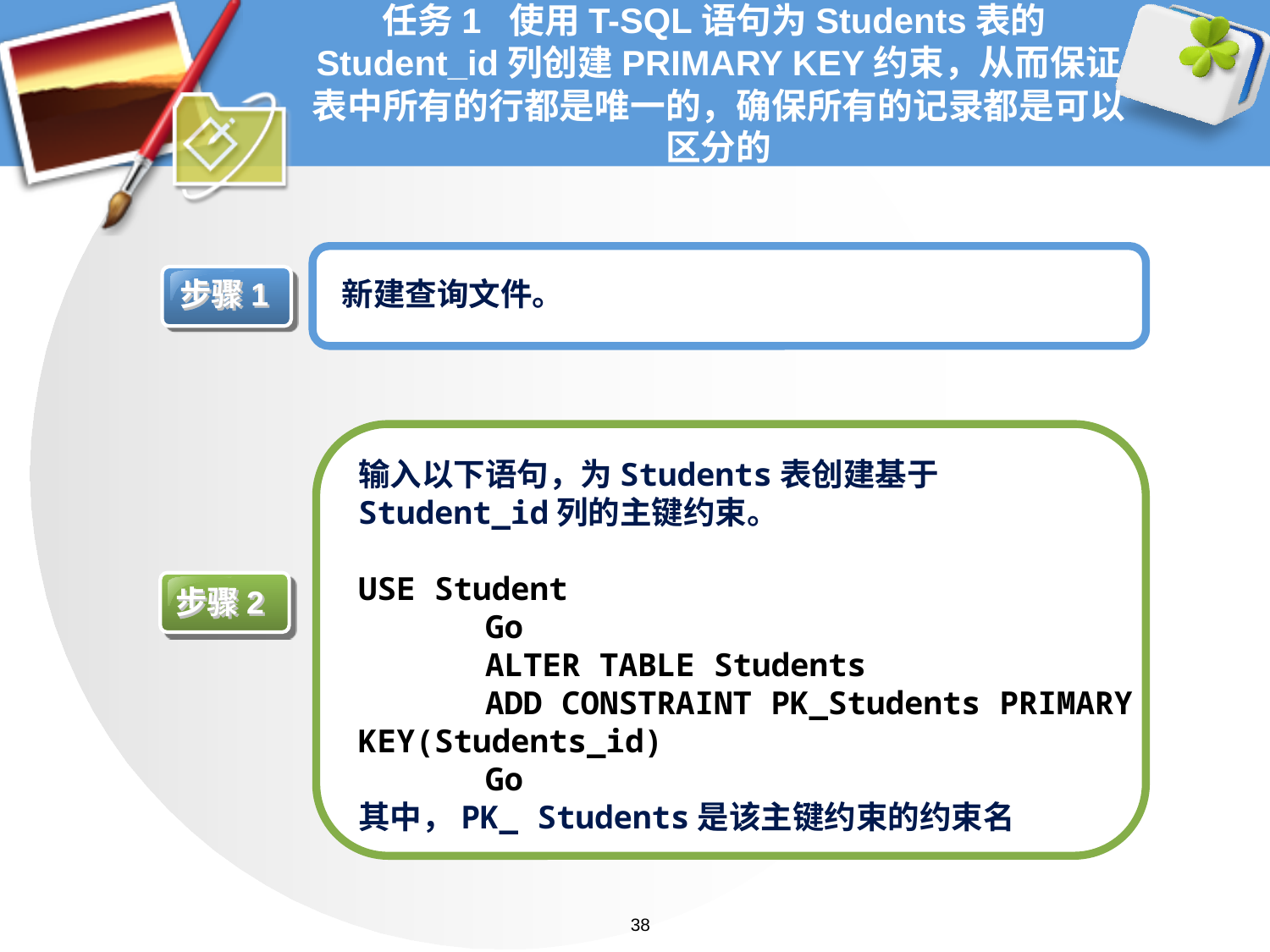

# 任务1  使用T-SQL语句为Students表的Student_id列创建PRIMARY KEY约束，从而保证表中所有的行都是唯一的，确保所有的记录都是可以区分的

步骤1
新建查询文件。

输入以下语句，为Students表创建基于Student_id列的主键约束。

USE Student
	Go
	ALTER TABLE Students
	ADD CONSTRAINT PK_Students PRIMARY KEY(Students_id)
	Go
其中，PK_ Students是该主键约束的约束名

步骤2
38